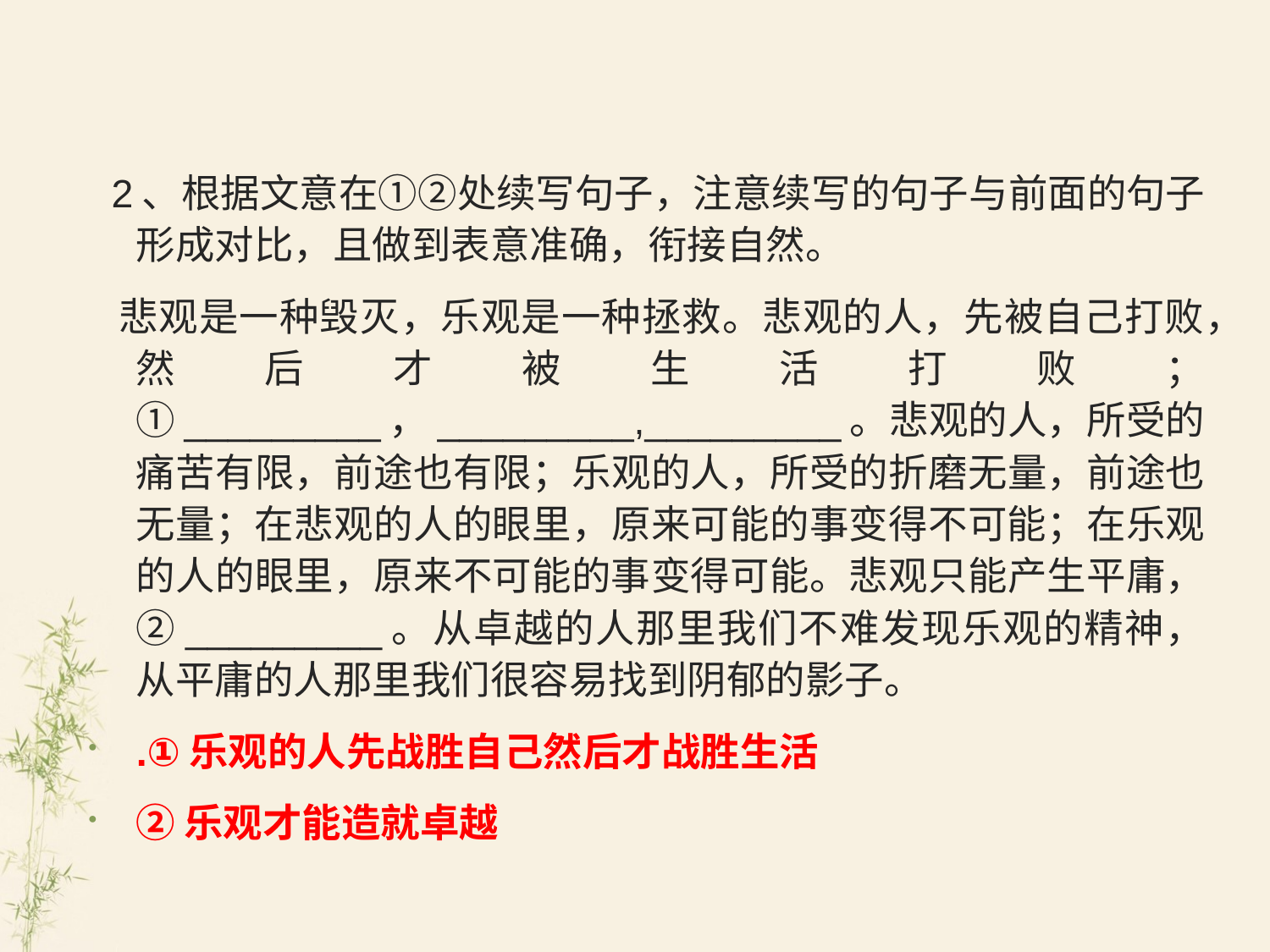

#
  2、根据文意在①②处续写句子，注意续写的句子与前面的句子形成对比，且做到表意准确，衔接自然。
  悲观是一种毁灭，乐观是一种拯救。悲观的人，先被自己打败，然后才被生活打败；①_________，_________,_________。悲观的人，所受的痛苦有限，前途也有限；乐观的人，所受的折磨无量，前途也无量；在悲观的人的眼里，原来可能的事变得不可能；在乐观的人的眼里，原来不可能的事变得可能。悲观只能产生平庸，②_________。从卓越的人那里我们不难发现乐观的精神，从平庸的人那里我们很容易找到阴郁的影子。
.①乐观的人先战胜自己然后才战胜生活
②乐观才能造就卓越